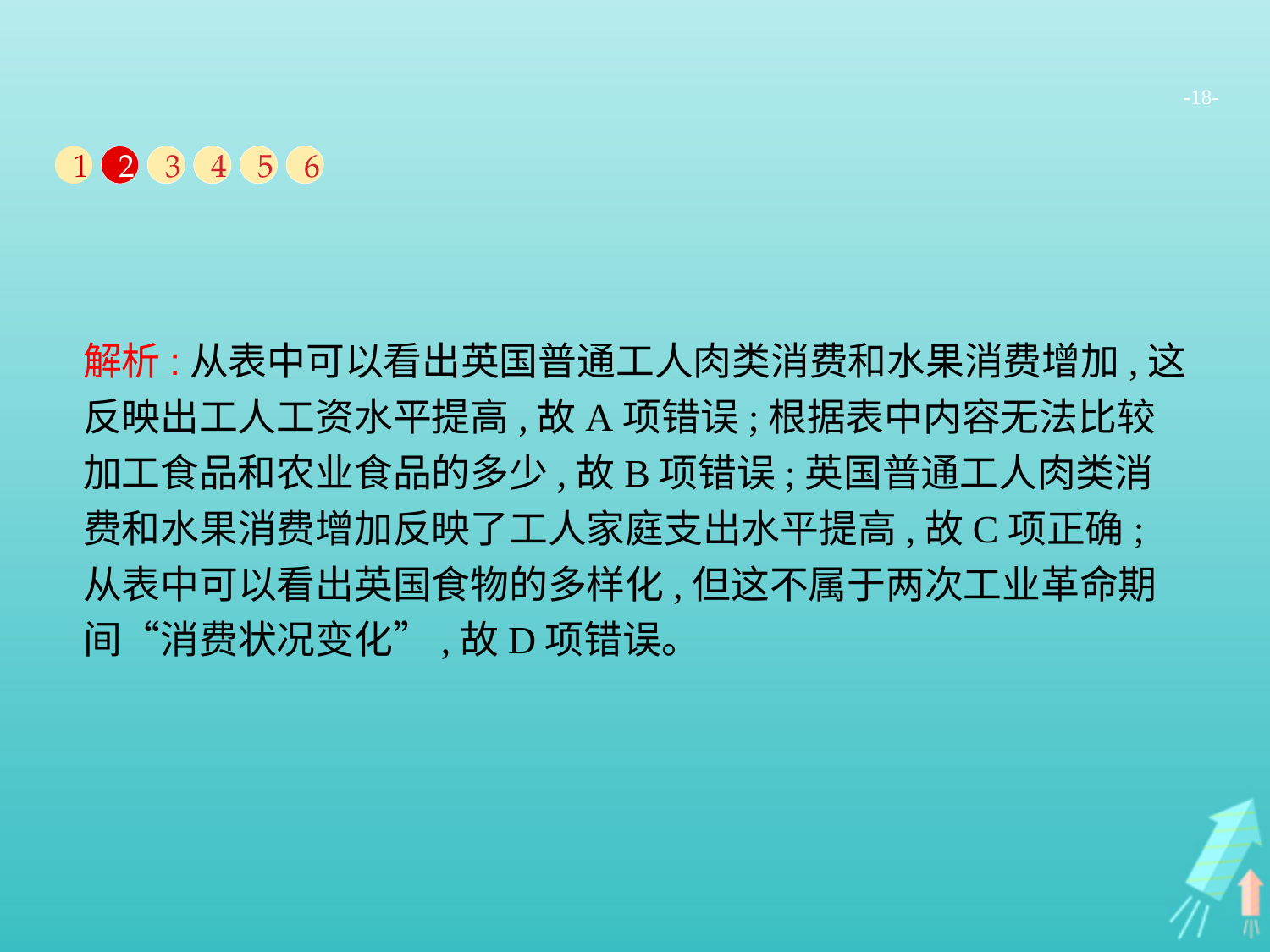

-18-
1
2
3
4
5
6
解析:从表中可以看出英国普通工人肉类消费和水果消费增加,这反映出工人工资水平提高,故A项错误;根据表中内容无法比较加工食品和农业食品的多少,故B项错误;英国普通工人肉类消费和水果消费增加反映了工人家庭支出水平提高,故C项正确;从表中可以看出英国食物的多样化,但这不属于两次工业革命期间“消费状况变化”,故D项错误。